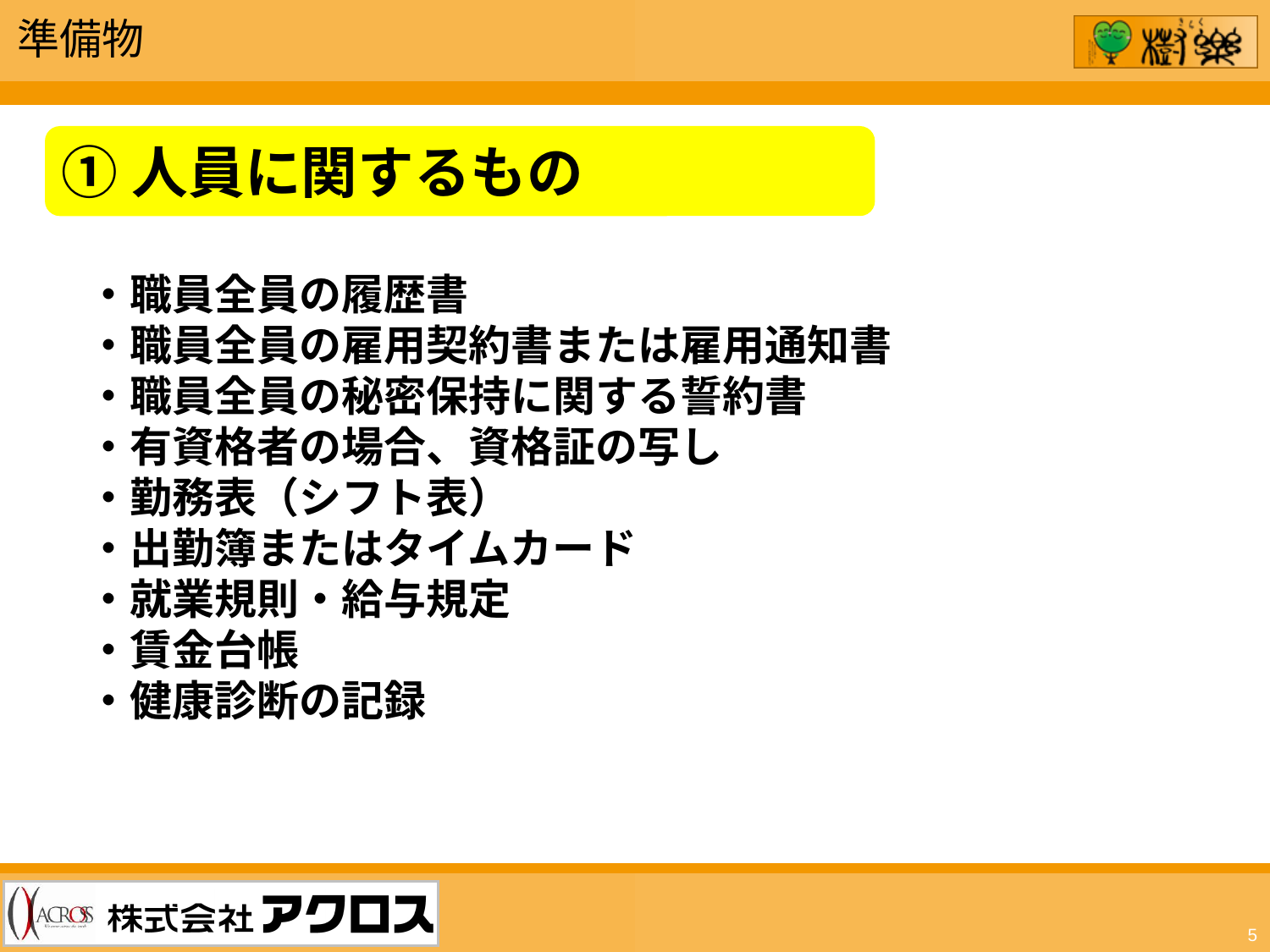

準備物
①人員に関するもの

・職員全員の履歴書
・職員全員の雇用契約書または雇用通知書
・職員全員の秘密保持に関する誓約書
・有資格者の場合、資格証の写し
・勤務表（シフト表）
・出勤簿またはタイムカード
・就業規則・給与規定
・賃金台帳
・健康診断の記録
5